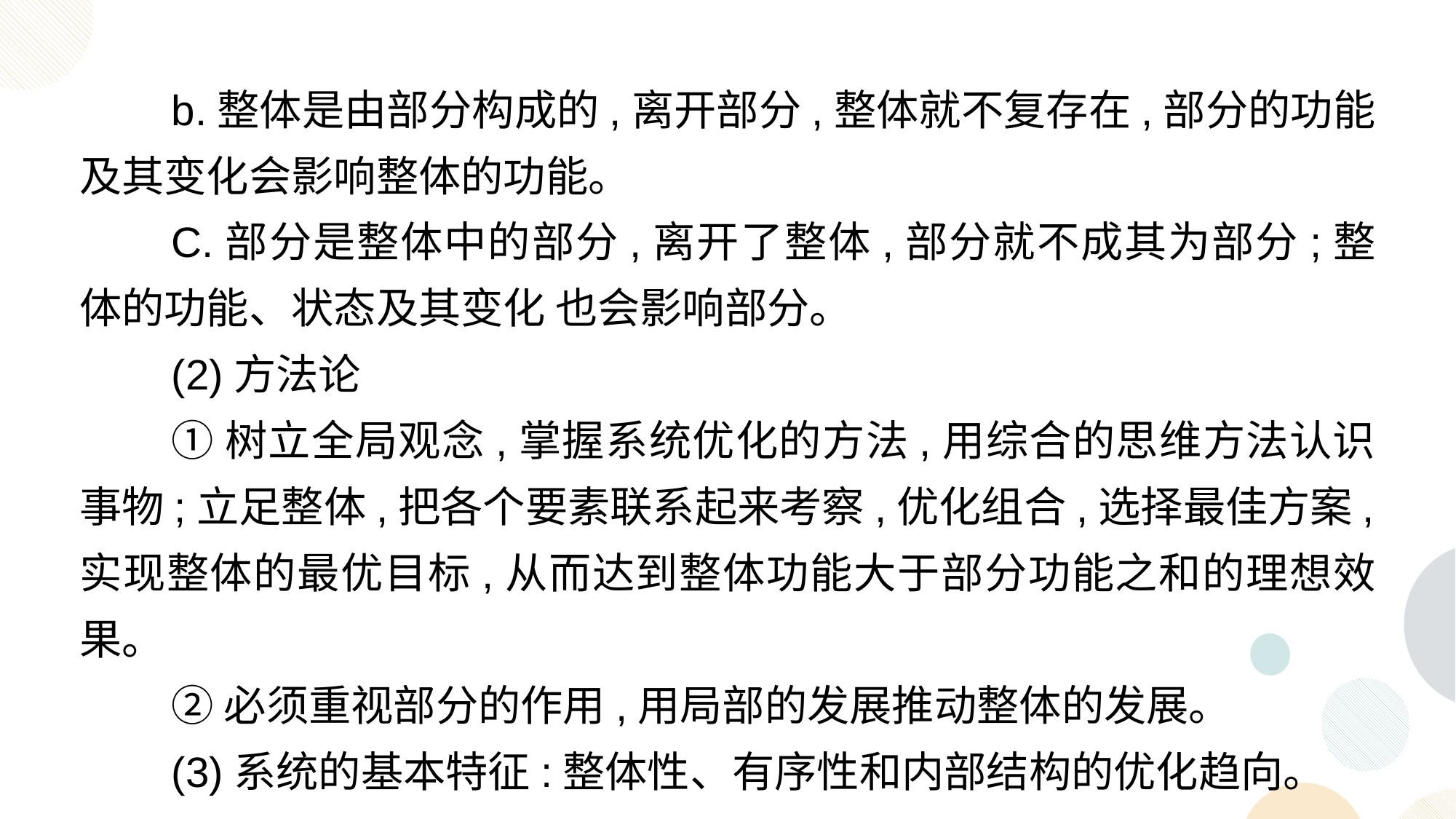

b.整体是由部分构成的,离开部分,整体就不复存在,部分的功能及其变化会影响整体的功能。
C.部分是整体中的部分,离开了整体,部分就不成其为部分;整体的功能、状态及其变化 也会影响部分。
(2)方法论
①树立全局观念,掌握系统优化的方法,用综合的思维方法认识事物;立足整体,把各个要素联系起来考察,优化组合,选择最佳方案,实现整体的最优目标,从而达到整体功能大于部分功能之和的理想效果。
②必须重视部分的作用,用局部的发展推动整体的发展。
(3)系统的基本特征:整体性、有序性和内部结构的优化趋向。